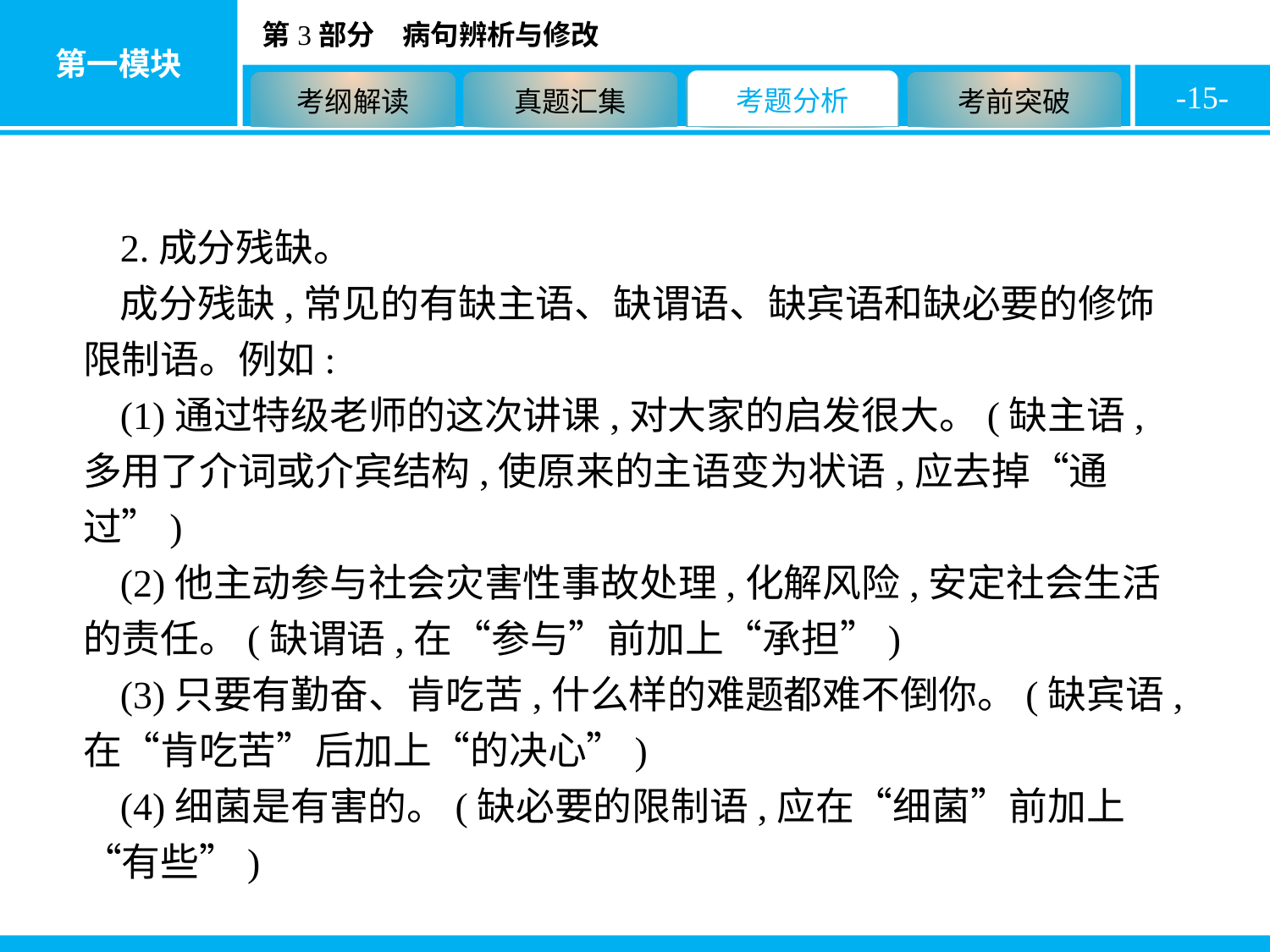

-15-
2.成分残缺。
成分残缺,常见的有缺主语、缺谓语、缺宾语和缺必要的修饰限制语。例如:
(1)通过特级老师的这次讲课,对大家的启发很大。(缺主语,多用了介词或介宾结构,使原来的主语变为状语,应去掉“通过”)
(2)他主动参与社会灾害性事故处理,化解风险,安定社会生活的责任。(缺谓语,在“参与”前加上“承担”)
(3)只要有勤奋、肯吃苦,什么样的难题都难不倒你。(缺宾语,在“肯吃苦”后加上“的决心”)
(4)细菌是有害的。(缺必要的限制语,应在“细菌”前加上“有些”)